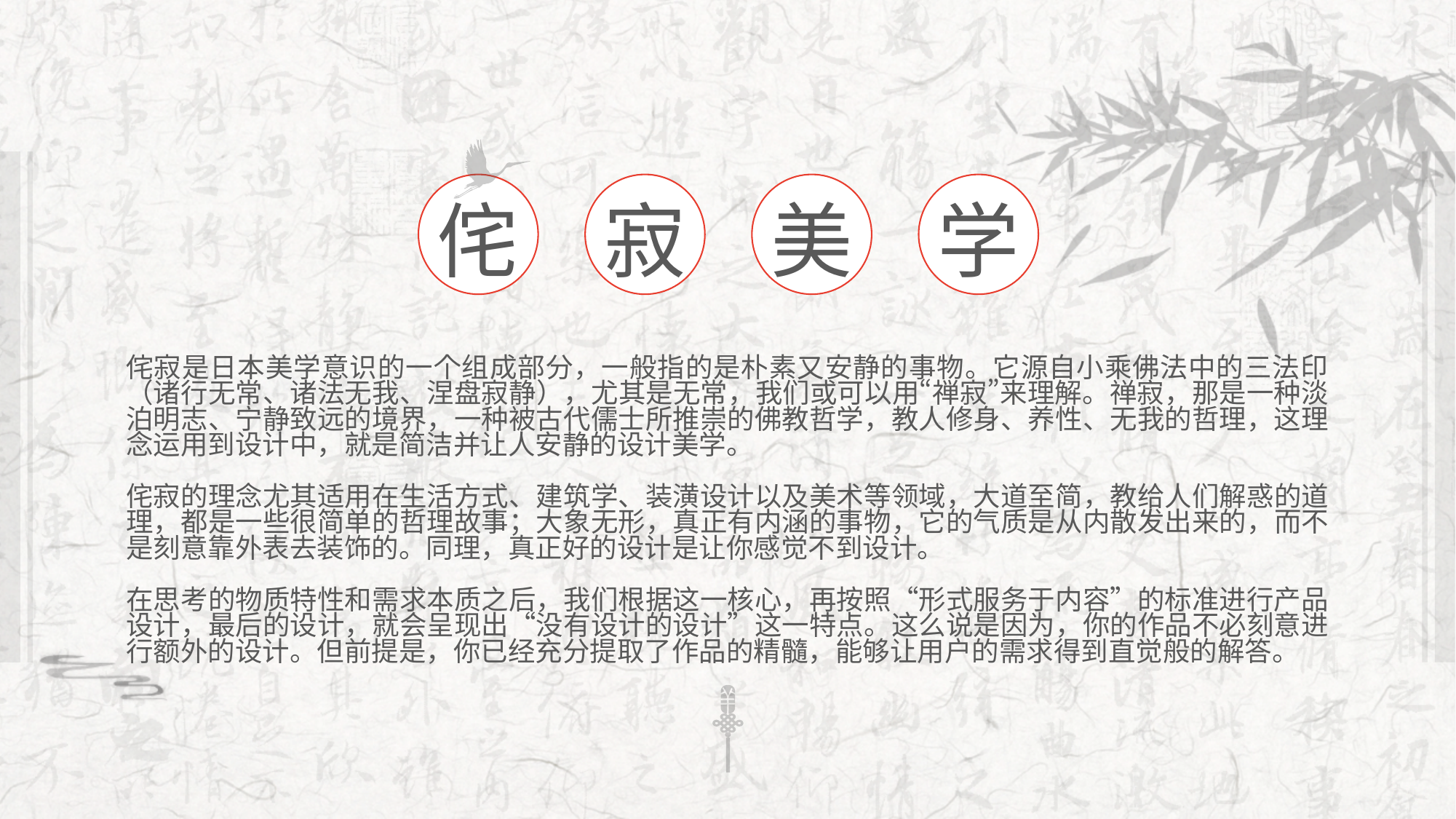

侘
寂
美
学
侘寂是日本美学意识的一个组成部分，一般指的是朴素又安静的事物。它源自小乘佛法中的三法印（诸行无常、诸法无我、涅盘寂静），尤其是无常，我们或可以用“禅寂”来理解。禅寂，那是一种淡泊明志、宁静致远的境界，一种被古代儒士所推崇的佛教哲学，教人修身、养性、无我的哲理，这理念运用到设计中，就是简洁并让人安静的设计美学。

侘寂的理念尤其适用在生活方式、建筑学、装潢设计以及美术等领域，大道至简，教给人们解惑的道理，都是一些很简单的哲理故事；大象无形，真正有内涵的事物，它的气质是从内散发出来的，而不是刻意靠外表去装饰的。同理，真正好的设计是让你感觉不到设计。

在思考的物质特性和需求本质之后，我们根据这一核心，再按照“形式服务于内容”的标准进行产品设计，最后的设计，就会呈现出“没有设计的设计”这一特点。这么说是因为，你的作品不必刻意进行额外的设计。但前提是，你已经充分提取了作品的精髓，能够让用户的需求得到直觉般的解答。